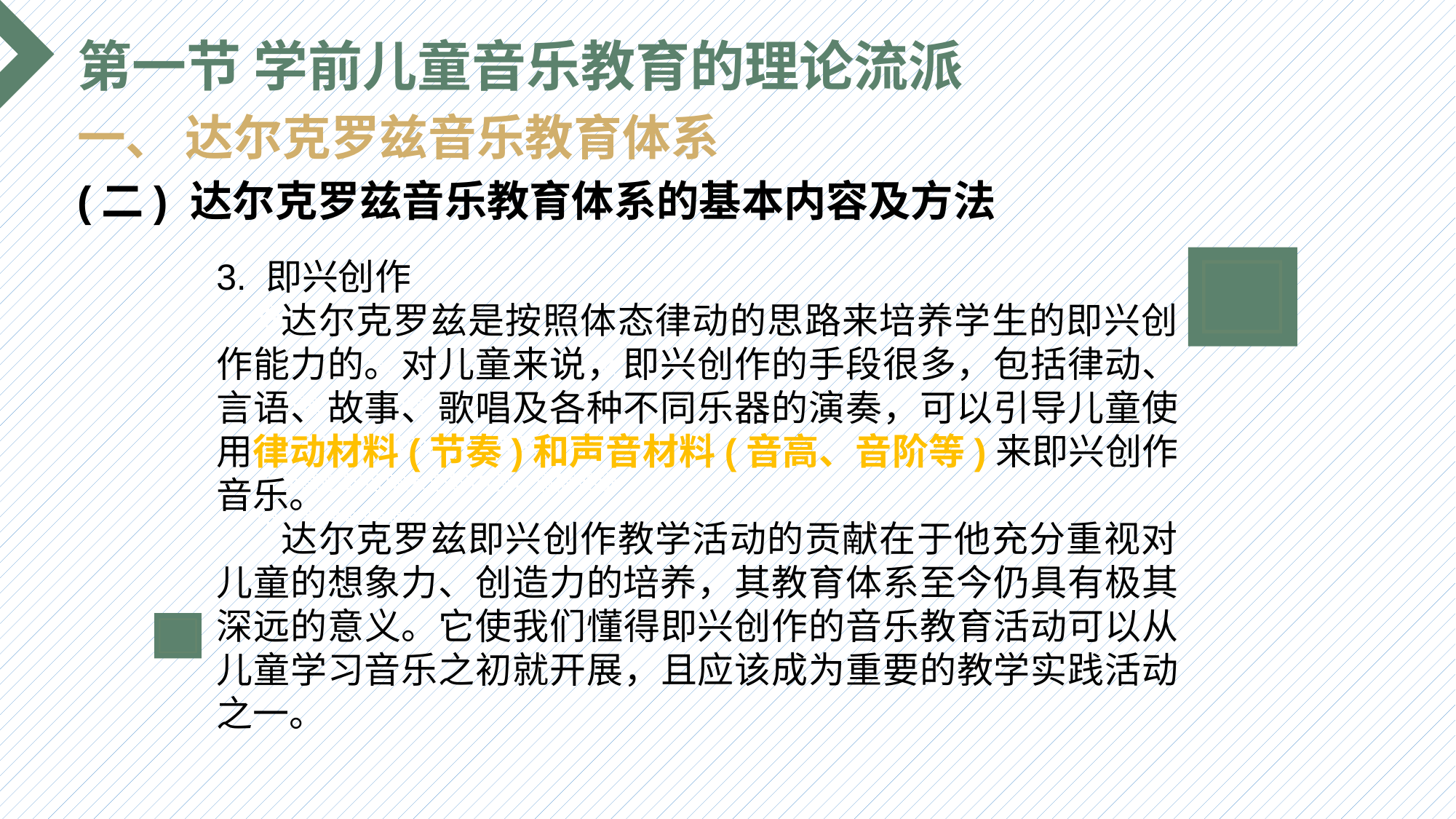

第一节 学前儿童音乐教育的理论流派
一、 达尔克罗兹音乐教育体系
(二) 达尔克罗兹音乐教育体系的基本内容及方法

3. 即兴创作
      达尔克罗兹是按照体态律动的思路来培养学生的即兴创作能力的。对儿童来说，即兴创作的手段很多，包括律动、言语、故事、歌唱及各种不同乐器的演奏，可以引导儿童使用律动材料(节奏)和声音材料(音高、音阶等)来即兴创作音乐。
      达尔克罗兹即兴创作教学活动的贡献在于他充分重视对儿童的想象力、创造力的培养，其教育体系至今仍具有极其深远的意义。它使我们懂得即兴创作的音乐教育活动可以从儿童学习音乐之初就开展，且应该成为重要的教学实践活动之一。

选题背景
输入您的内容，请简要说明，言简意赅即可输入您的内容，请简要说明，言简意赅即可输入您的内容，请简要说明，言简意赅即可输入您的内容，请简要说明，言简意赅即可